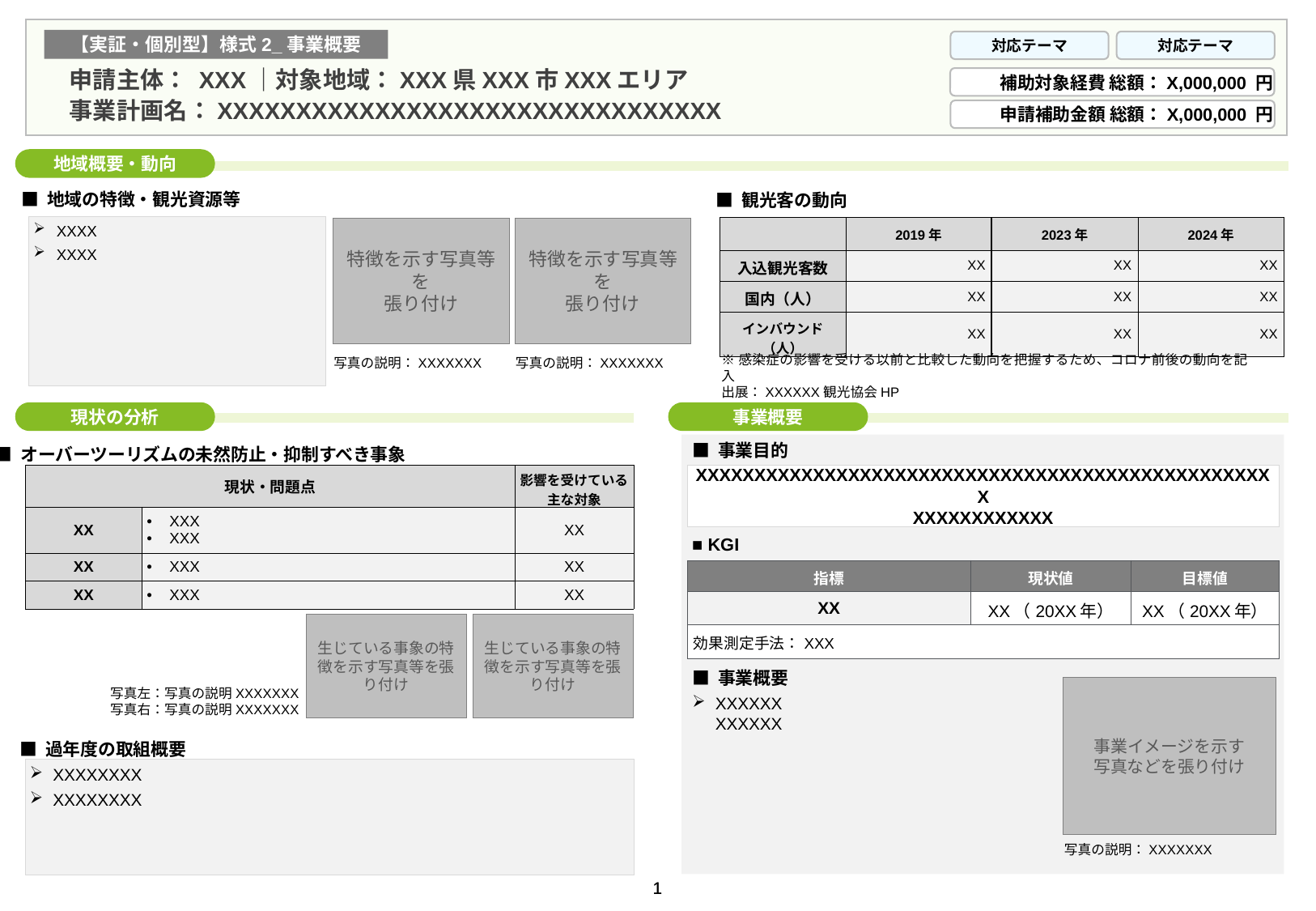

記入例を参照の上、記入を進めること
必要に応じて、フォントの大きさや、枠を調整することは可とする
有識者・ステークホルダーへの説明資料として活用することを前提に、当該フォーマットの項目を記載すること
最終的に、記入例や説明コメントを削除して提出すること

【実証・個別型】様式2_事業概要
対応テーマ
対応テーマ
申請主体： XXX｜対象地域：XXX県XXX市XXXエリア
補助対象経費 総額：X,000,000 円
事業計画名：XXXXXXXXXXXXXXXXXXXXXXXXXXXXXXXX
申請補助金額 総額：X,000,000 円
地域概要・動向
■ 地域の特徴・観光資源等
■ 観光客の動向
XXXX
XXXX
|  | 2019年 | 2023年 | 2024年 |
| --- | --- | --- | --- |
| 入込観光客数 | XX | XX | XX |
| 国内（人） | XX | XX | XX |
| インバウンド（人） | XX | XX | XX |
特徴を示す写真等を
張り付け
特徴を示す写真等を
張り付け
※感染症の影響を受ける以前と比較した動向を把握するため、コロナ前後の動向を記入
出展：XXXXXX観光協会HP
写真の説明：XXXXXXX
写真の説明：XXXXXXX
現状の分析
事業概要

■ オーバーツーリズムの未然防止・抑制すべき事象
■ 事業目的
| 現状・問題点 |  | 影響を受けている 主な対象 |
| --- | --- | --- |
| XX | XXX XXX | XX |
| XX | XXX | XX |
| XX | XXX | XX |
XXXXXXXXXXXXXXXXXXXXXXXXXXXXXXXXXXXXXXXXXXXXXXXXXX
XXXXXXXXXXXX
■ KGI
| 指標 | 現状値 | 目標値 |
| --- | --- | --- |
| XX | XX（20XX年） | XX（20XX年） |
| 効果測定手法：XXX |  |  |
生じている事象の特徴を示す写真等を張り付け
生じている事象の特徴を示す写真等を張り付け
■ 事業概要
事業イメージを示す
写真などを張り付け
写真左：写真の説明XXXXXXX
写真右：写真の説明XXXXXXX
XXXXXX
XXXXXX
■ 過年度の取組概要
XXXXXXXX
XXXXXXXX
写真の説明：XXXXXXX